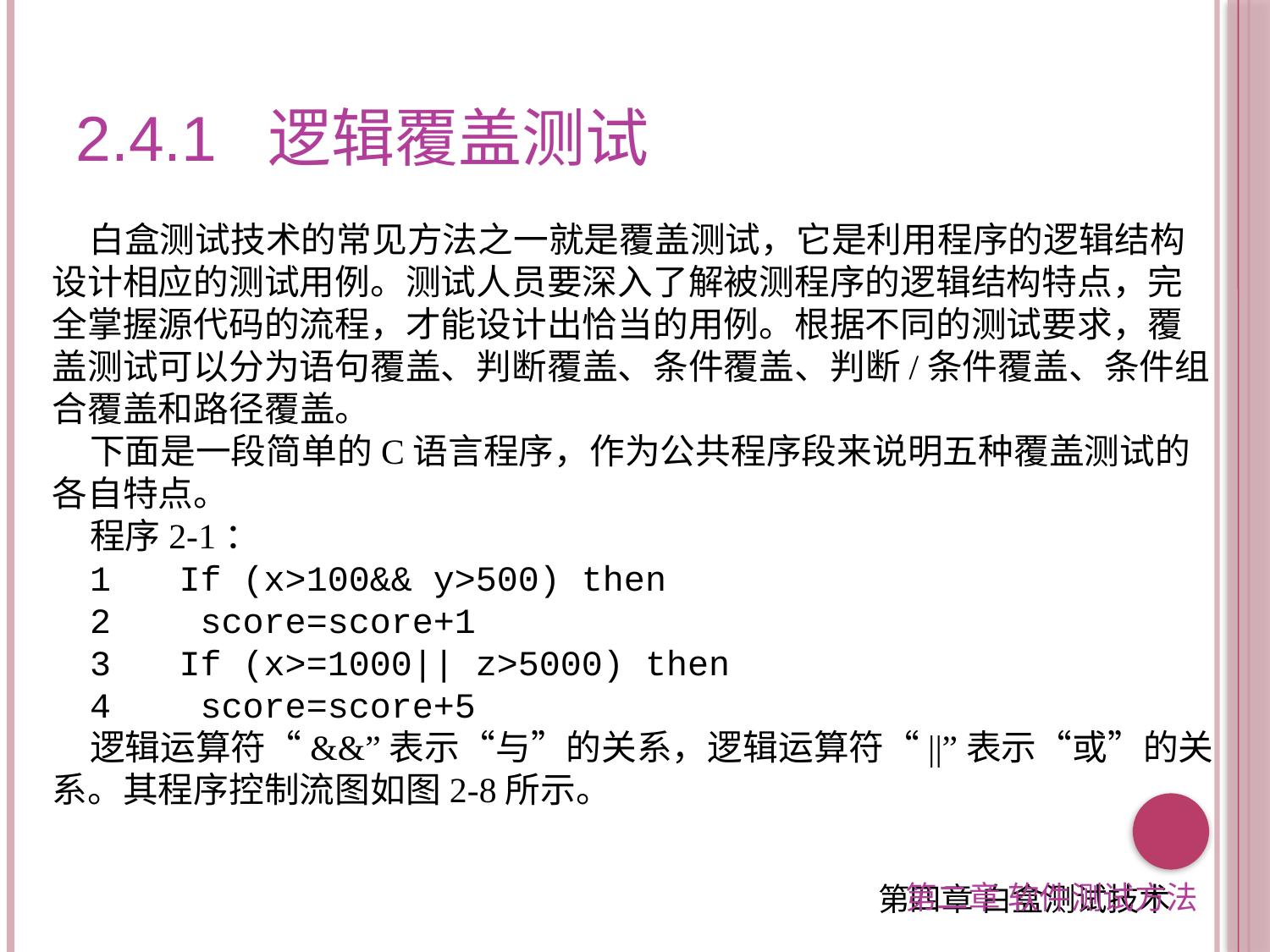

2.4.1  逻辑覆盖测试
白盒测试技术的常见方法之一就是覆盖测试，它是利用程序的逻辑结构设计相应的测试用例。测试人员要深入了解被测程序的逻辑结构特点，完全掌握源代码的流程，才能设计出恰当的用例。根据不同的测试要求，覆盖测试可以分为语句覆盖、判断覆盖、条件覆盖、判断/条件覆盖、条件组合覆盖和路径覆盖。
下面是一段简单的C语言程序，作为公共程序段来说明五种覆盖测试的各自特点。
程序2-1：
1	If (x>100&& y>500) then
2	 score=score+1
3	If (x>=1000|| z>5000) then
4	 score=score+5
逻辑运算符“&&”表示“与”的关系，逻辑运算符“||”表示“或”的关系。其程序控制流图如图2-8所示。
第二章 软件测试方法